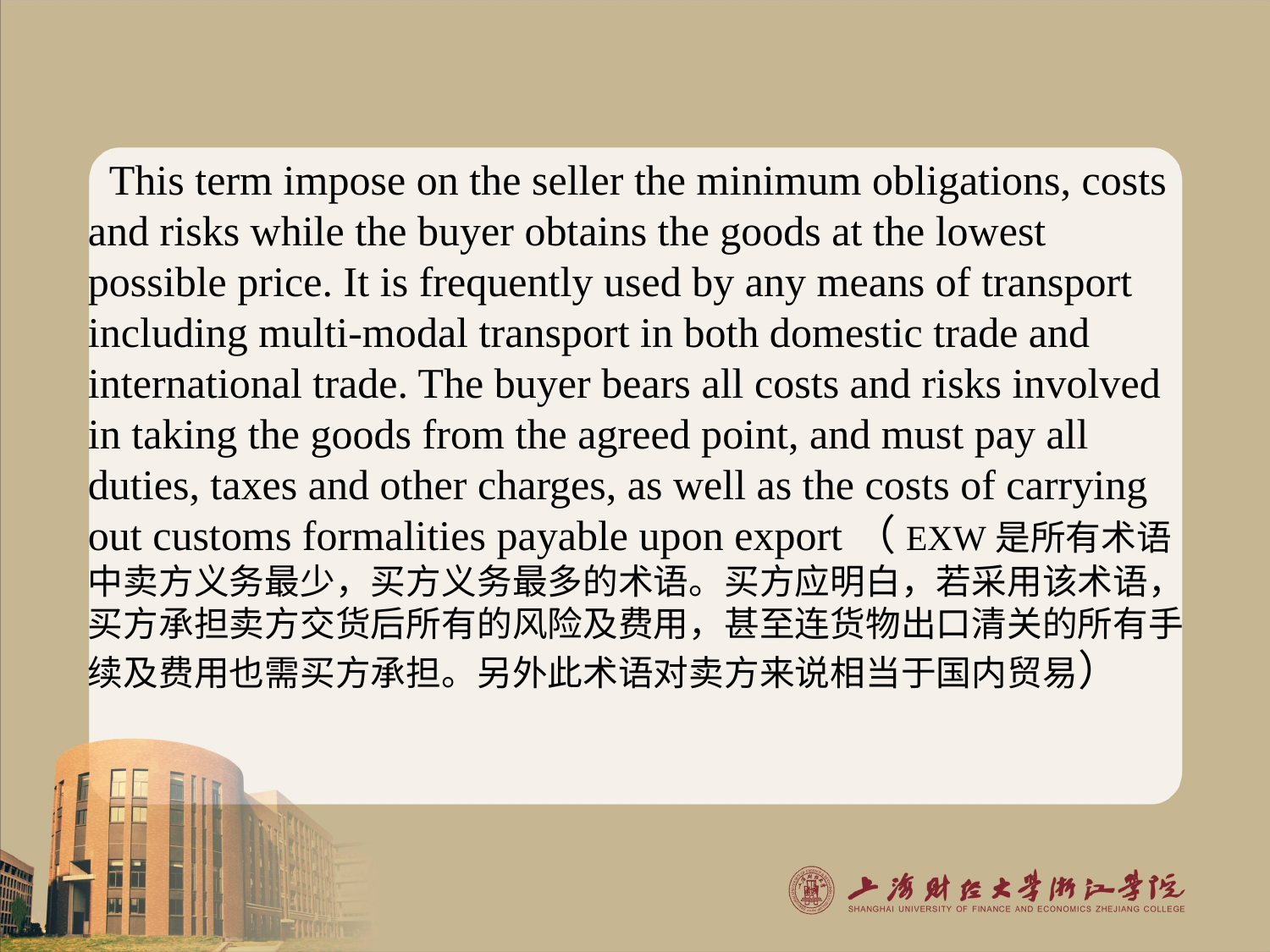

#
  This term impose on the seller the minimum obligations, costs and risks while the buyer obtains the goods at the lowest possible price. It is frequently used by any means of transport including multi-modal transport in both domestic trade and international trade. The buyer bears all costs and risks involved in taking the goods from the agreed point, and must pay all duties, taxes and other charges, as well as the costs of carrying out customs formalities payable upon export（EXW是所有术语中卖方义务最少，买方义务最多的术语。买方应明白，若采用该术语，买方承担卖方交货后所有的风险及费用，甚至连货物出口清关的所有手续及费用也需买方承担。另外此术语对卖方来说相当于国内贸易）